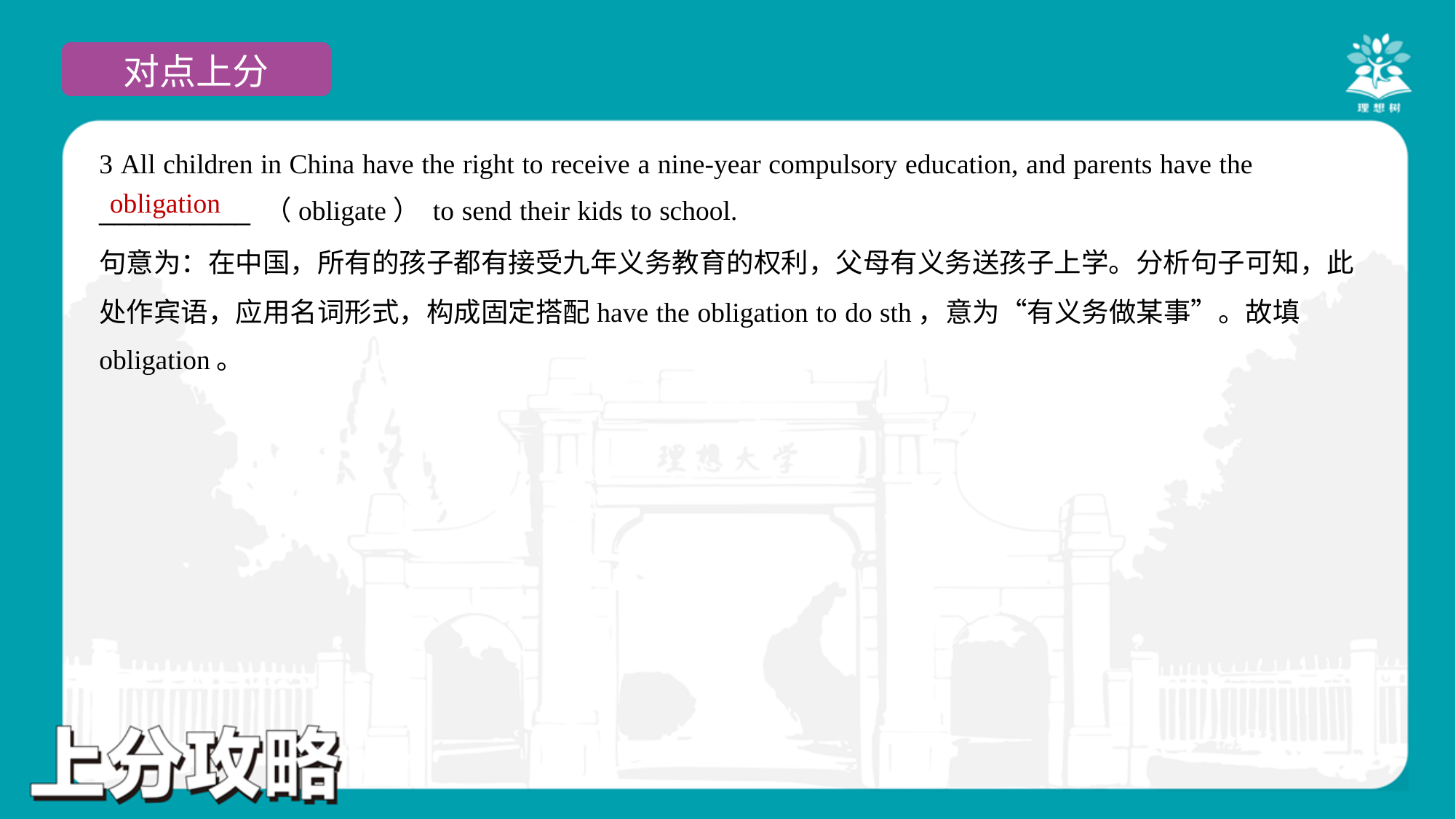

3 All children in China have the right to receive a nine-year compulsory education, and parents have the
__________ （obligate） to send their kids to school.
obligation
句意为：在中国，所有的孩子都有接受九年义务教育的权利，父母有义务送孩子上学。分析句子可知，此
处作宾语，应用名词形式，构成固定搭配have the obligation to do sth，意为“有义务做某事”。故填
obligation。